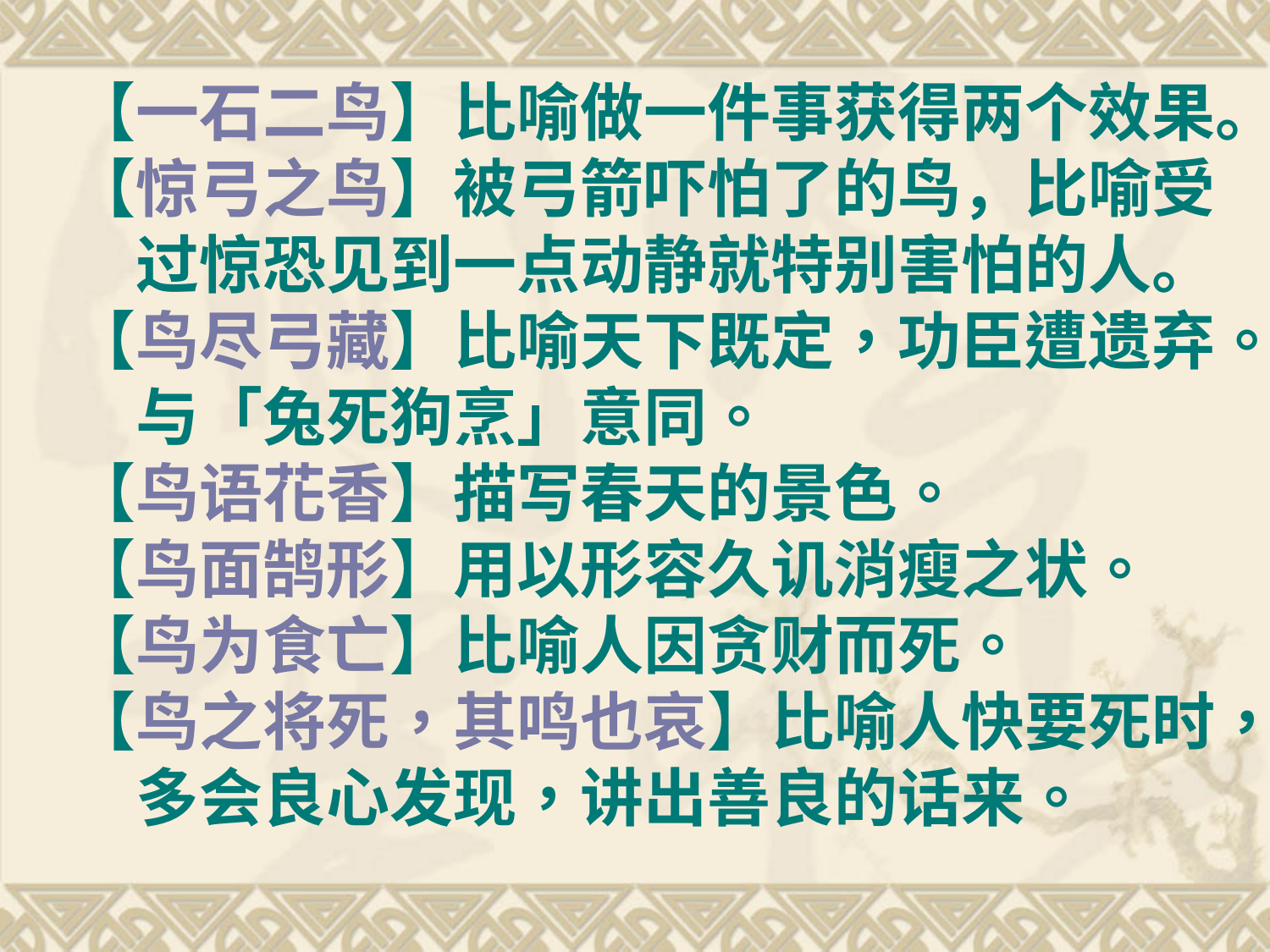

【一石二鸟】比喻做一件事获得两个效果。
【惊弓之鸟】被弓箭吓怕了的鸟，比喻受过惊恐见到一点动静就特别害怕的人。
【鸟尽弓藏】比喻天下既定，功臣遭遗弃。与「兔死狗烹」意同。
【鸟语花香】描写春天的景色。
【鸟面鹄形】用以形容久讥消瘦之状。
【鸟为食亡】比喻人因贪财而死。
【鸟之将死，其鸣也哀】比喻人快要死时，多会良心发现，讲出善良的话来。